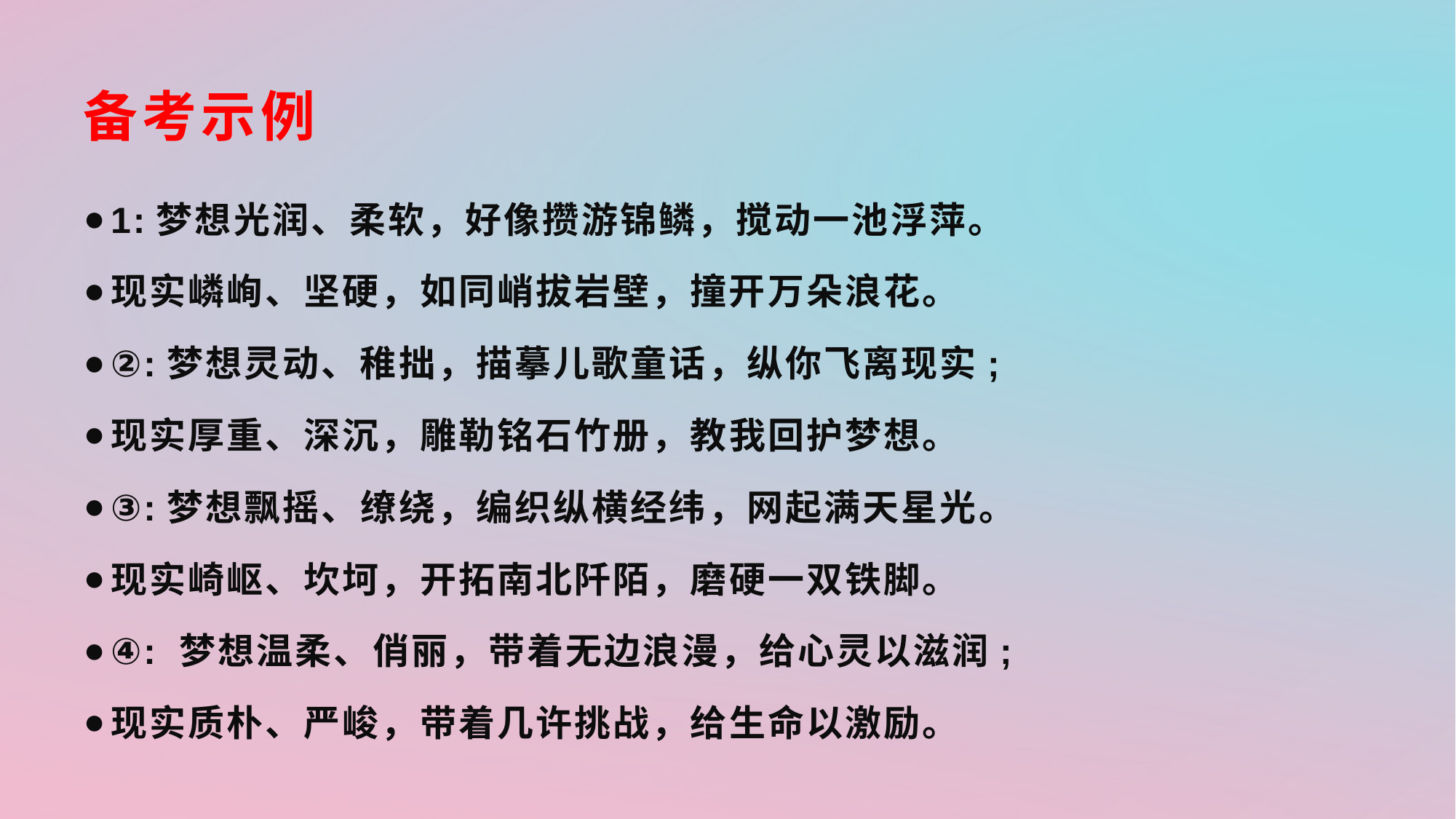

# 备考示例
1:梦想光润、柔软，好像攒游锦鳞，搅动一池浮萍。
现实嶙峋、坚硬，如同峭拔岩壁，撞开万朵浪花。
②:梦想灵动、稚拙，描摹儿歌童话，纵你飞离现实;
现实厚重、深沉，雕勒铭石竹册，教我回护梦想。
③:梦想飘摇、缭绕，编织纵横经纬，网起满天星光。
现实崎岖、坎坷，开拓南北阡陌，磨硬一双铁脚。
④: 梦想温柔、俏丽，带着无边浪漫，给心灵以滋润;
现实质朴、严峻，带着几许挑战，给生命以激励。